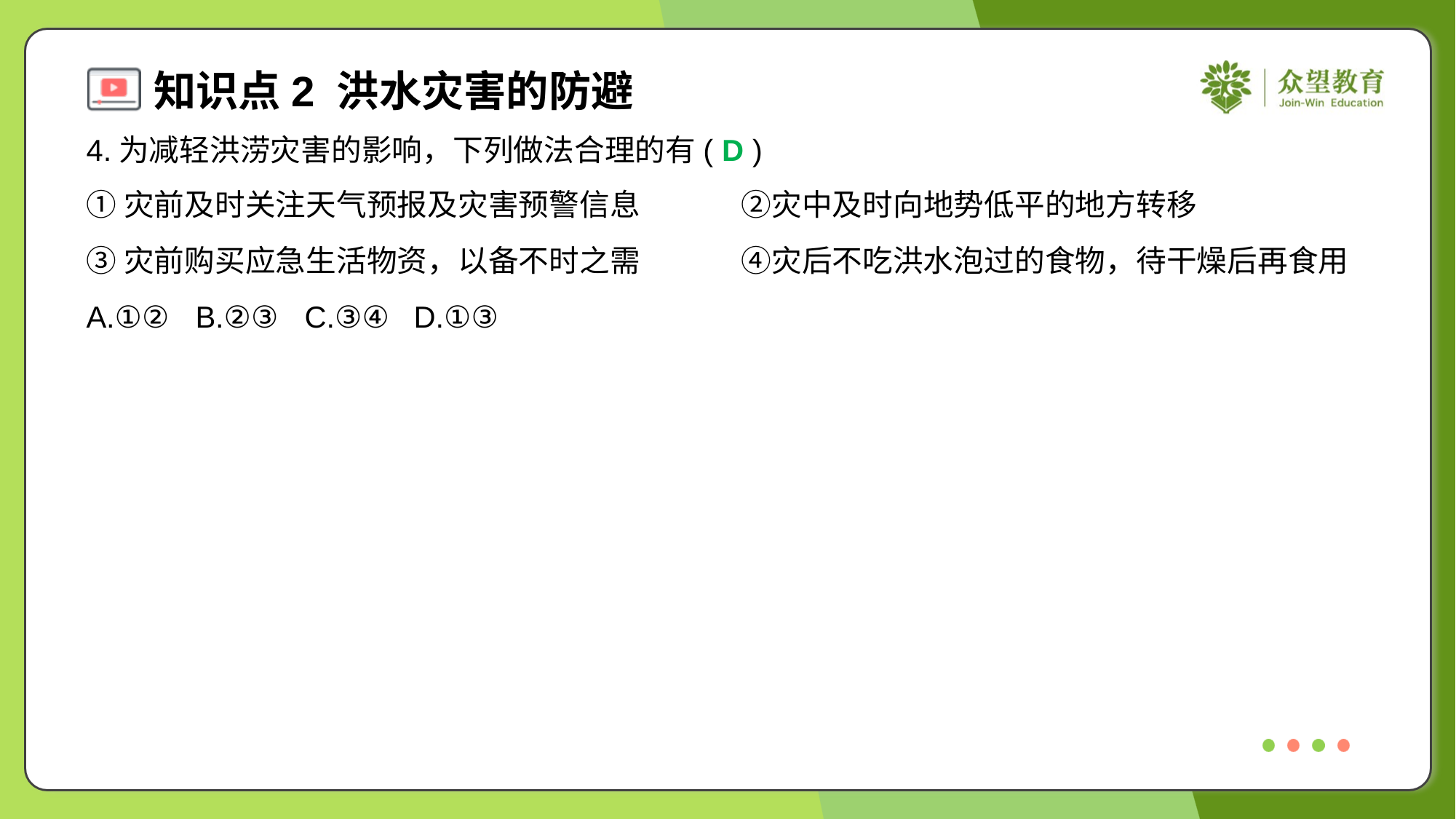

4.为减轻洪涝灾害的影响，下列做法合理的有(     )
D
①灾前及时关注天气预报及灾害预警信息	②灾中及时向地势低平的地方转移
③灾前购买应急生活物资，以备不时之需	④灾后不吃洪水泡过的食物，待干燥后再食用
A.①②	B.②③	C.③④	D.①③